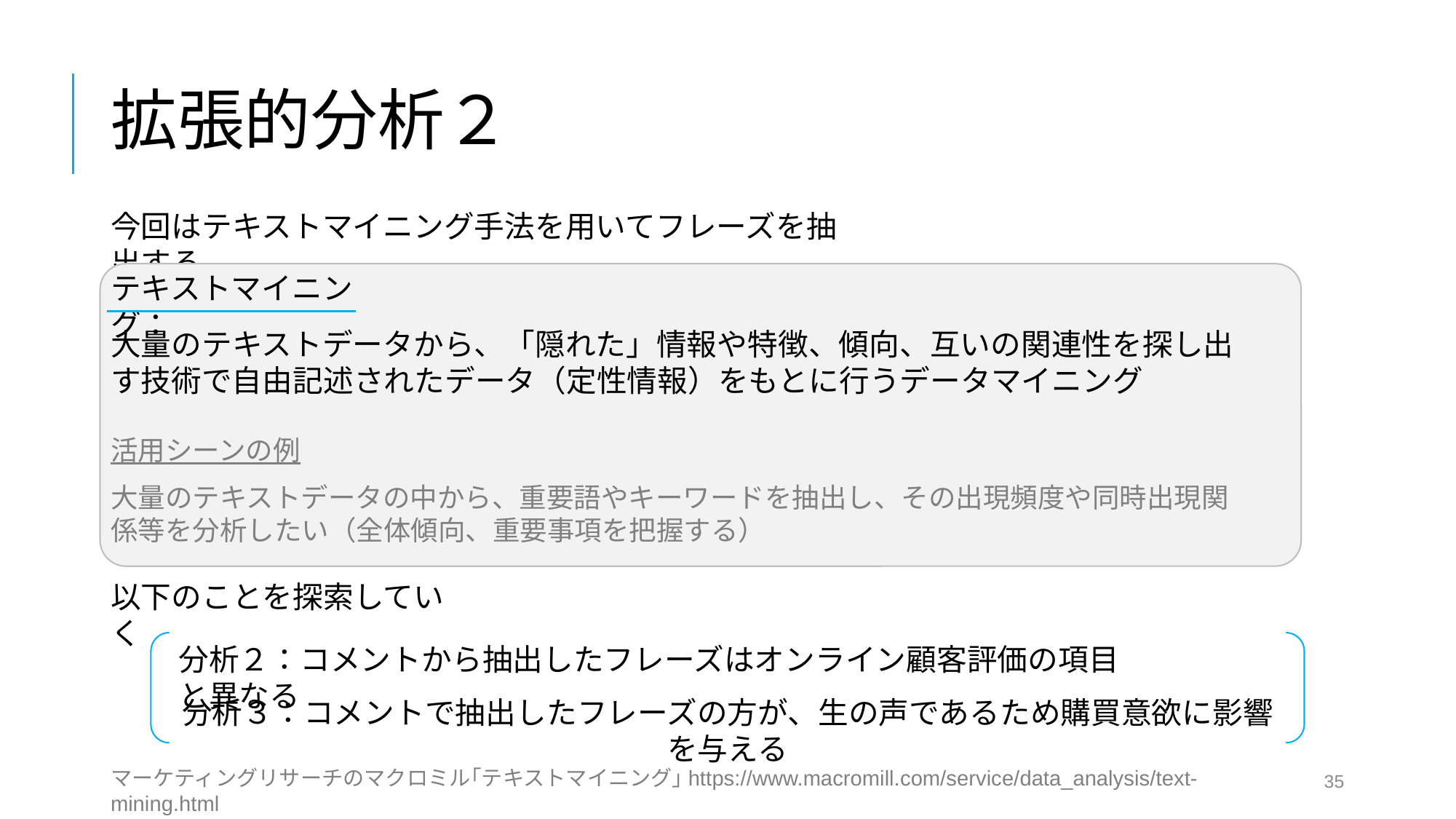

# 拡張的分析２
今回はテキストマイニング手法を用いてフレーズを抽出する
テキストマイニング：
大量のテキストデータから、「隠れた」情報や特徴、傾向、互いの関連性を探し出す技術で自由記述されたデータ（定性情報）をもとに行うデータマイニング

活用シーンの例
大量のテキストデータの中から、重要語やキーワードを抽出し、その出現頻度や同時出現関係等を分析したい（全体傾向、重要事項を把握する）
以下のことを探索していく

分析２：コメントから抽出したフレーズはオンライン顧客評価の項目と異なる
分析３：コメントで抽出したフレーズの方が、生の声であるため購買意欲に影響を与える
マーケティングリサーチのマクロミル｢テキストマイニング｣https://www.macromill.com/service/data_analysis/text-mining.html
35